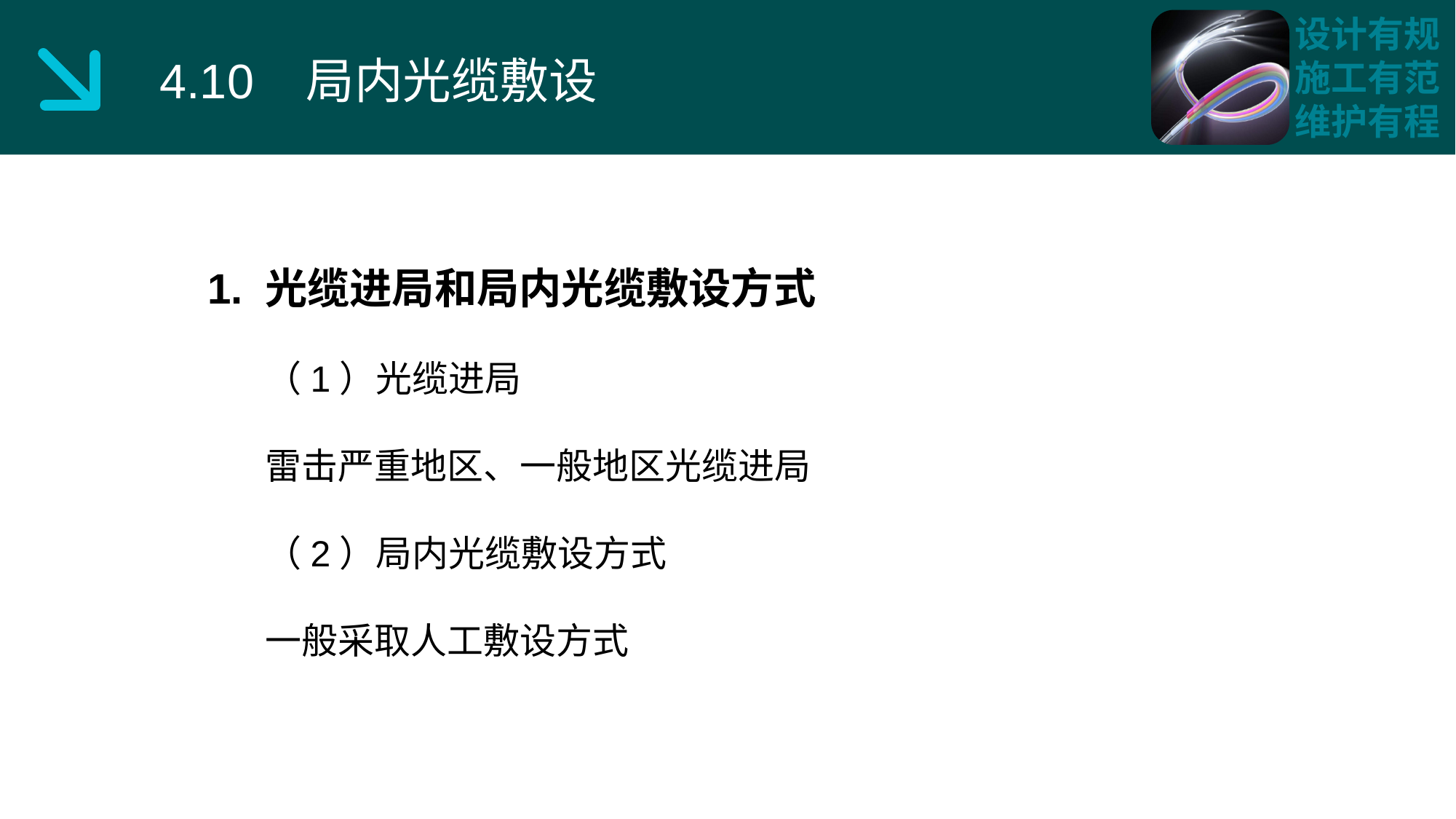

4.10   局内光缆敷设

1. 光缆进局和局内光缆敷设方式

      （1）光缆进局

      雷击严重地区、一般地区光缆进局

      （2）局内光缆敷设方式

      一般采取人工敷设方式